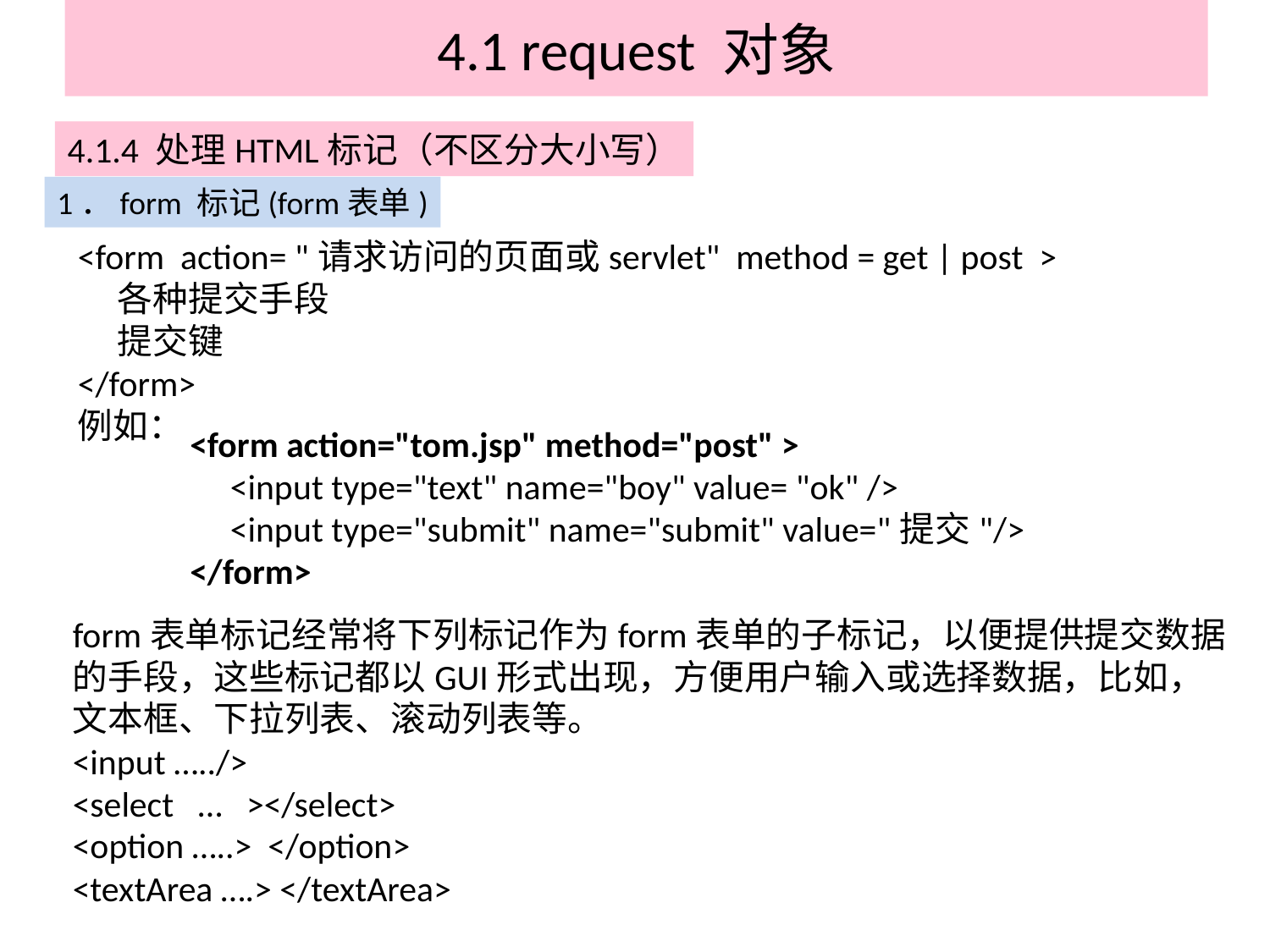

# 4.1 request 对象
4.1.4 处理HTML标记（不区分大小写）
1．form 标记(form表单)
<form  action= "请求访问的页面或servlet"  method = get | post  >
    各种提交手段
    提交键
</form>
例如：
<form action="tom.jsp" method="post" >
     <input type="text" name="boy" value= "ok" />
     <input type="submit" name="submit" value="提交"/>
</form>
form表单标记经常将下列标记作为form表单的子标记，以便提供提交数据的手段，这些标记都以GUI形式出现，方便用户输入或选择数据，比如，文本框、下拉列表、滚动列表等。
<input …../>
<select   …   ></select>
<option …..>  </option>
<textArea ….> </textArea>